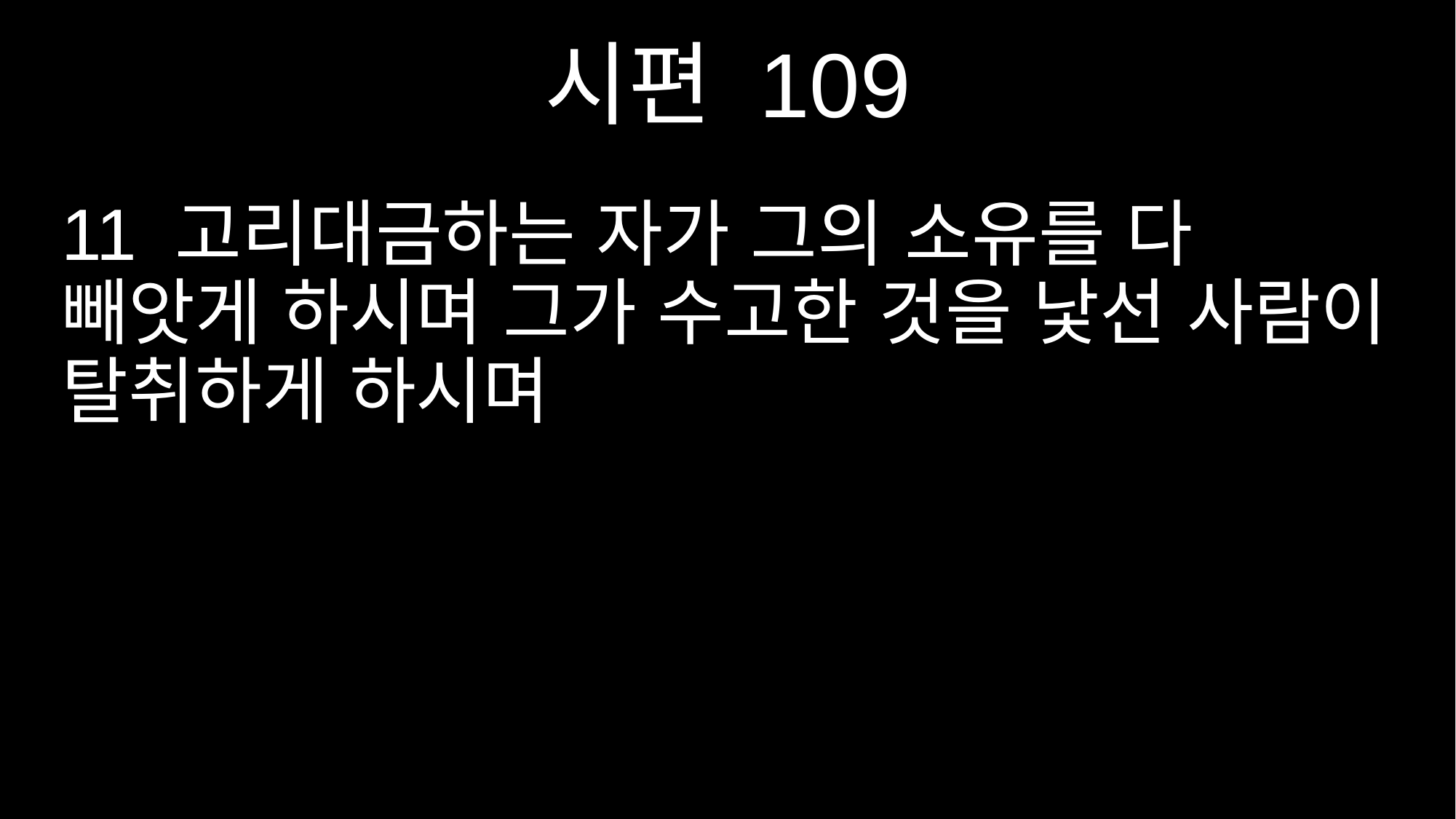

시편 109
11 고리대금하는 자가 그의 소유를 다 빼앗게 하시며 그가 수고한 것을 낯선 사람이 탈취하게 하시며